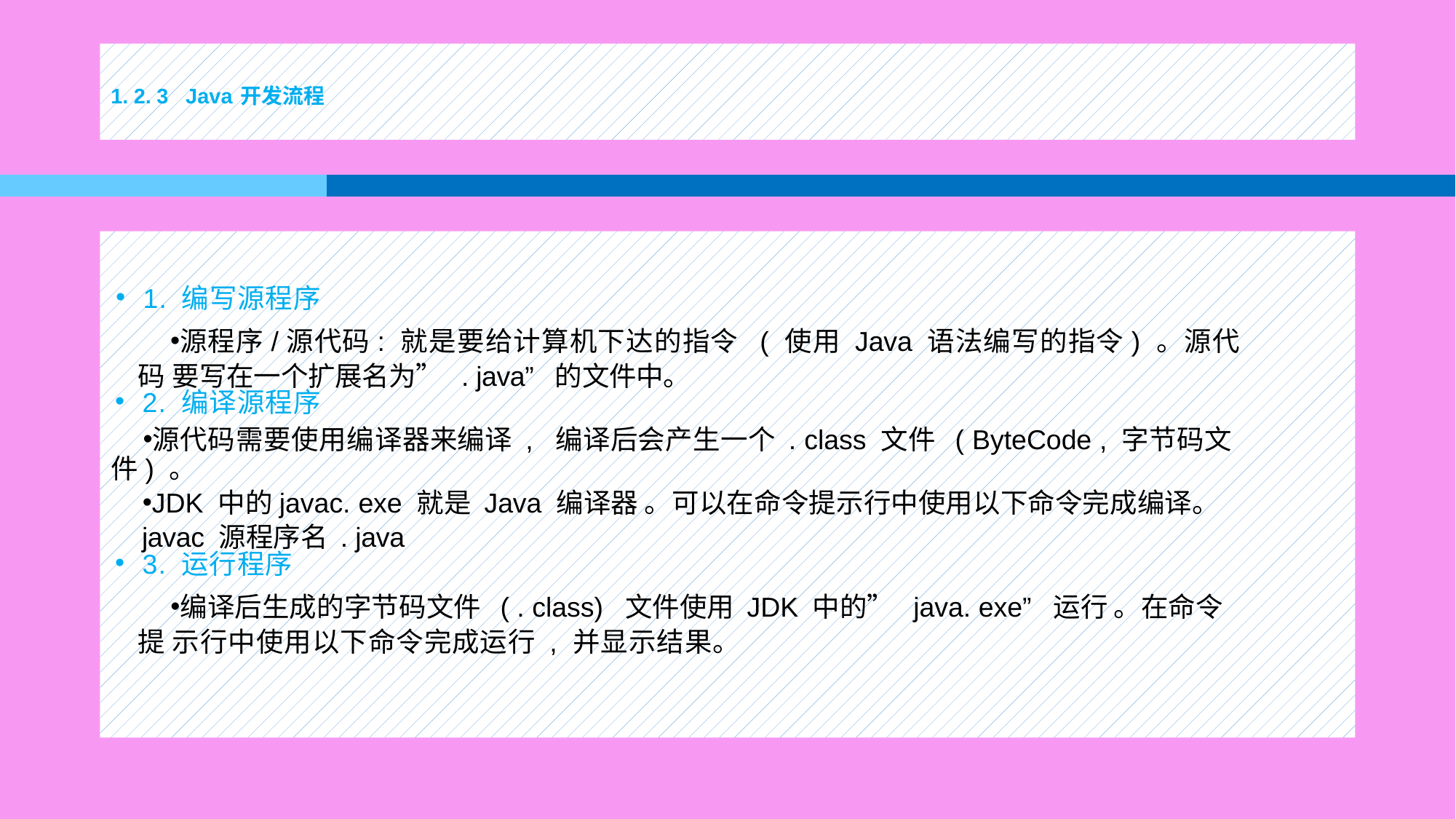

# 1. 2. 3   Java 开发流程

1. 编写源程序
源程序/源代码: 就是要给计算机下达的指令  ( 使用 Java 语法编写的指令) 。源代码 要写在一个扩展名为”  . java”  的文件中。
2. 编译源程序
源代码需要使用编译器来编译 ,  编译后会产生一个 . class 文件  ( ByteCode , 字节码文 件) 。
JDK 中的javac. exe 就是 Java 编译器 。可以在命令提示行中使用以下命令完成编译。 javac 源程序名 . java
3. 运行程序
编译后生成的字节码文件  ( . class)  文件使用 JDK 中的”  java. exe”  运行 。在命令提 示行中使用以下命令完成运行 , 并显示结果。